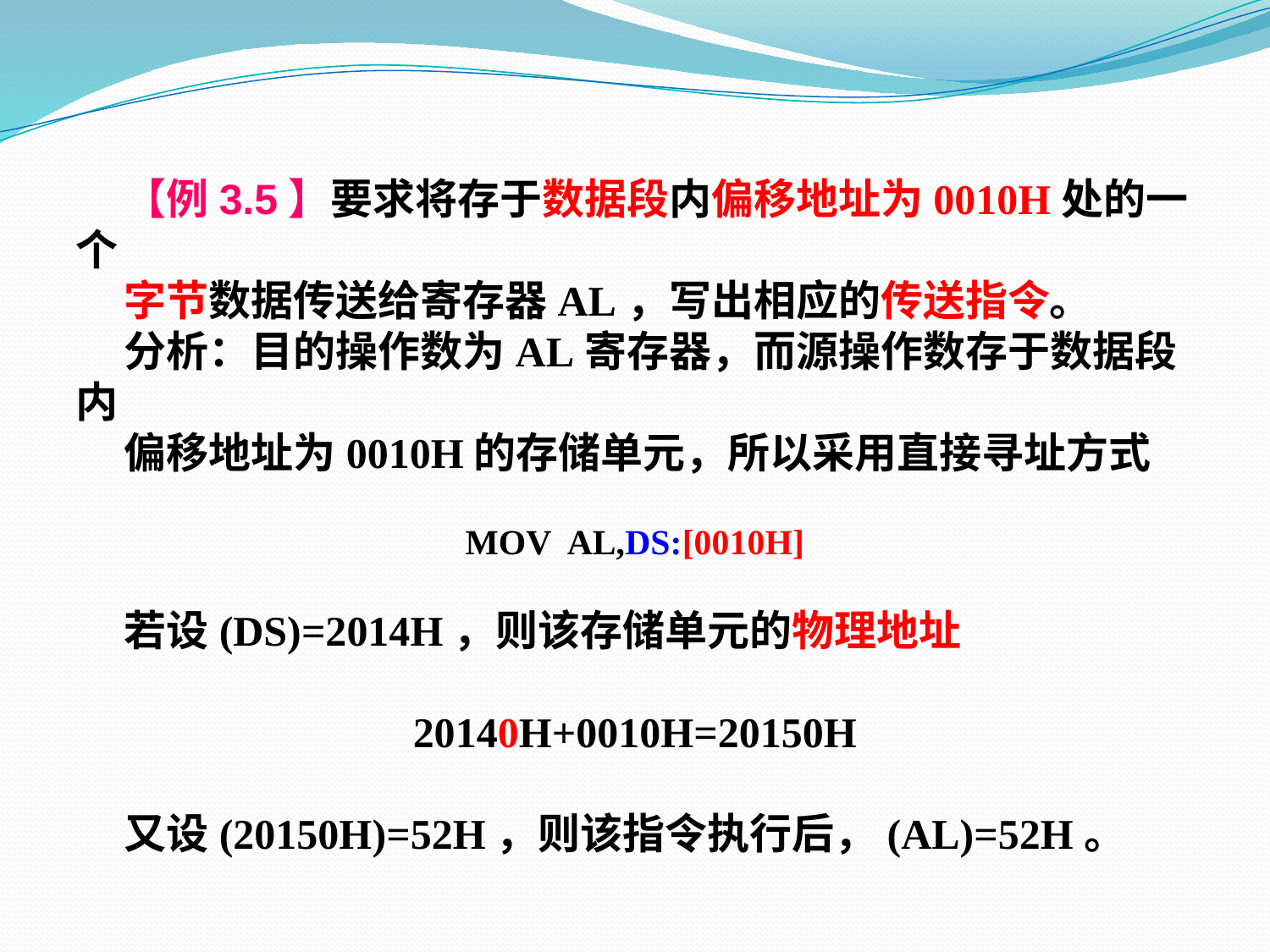

【例3.5】要求将存于数据段内偏移地址为0010H处的一个
    字节数据传送给寄存器AL，写出相应的传送指令。
    分析：目的操作数为AL寄存器，而源操作数存于数据段内
    偏移地址为0010H的存储单元，所以采用直接寻址方式

MOV  AL,DS:[0010H]

    若设(DS)=2014H，则该存储单元的物理地址

20140H+0010H=20150H

    又设(20150H)=52H，则该指令执行后，(AL)=52H。